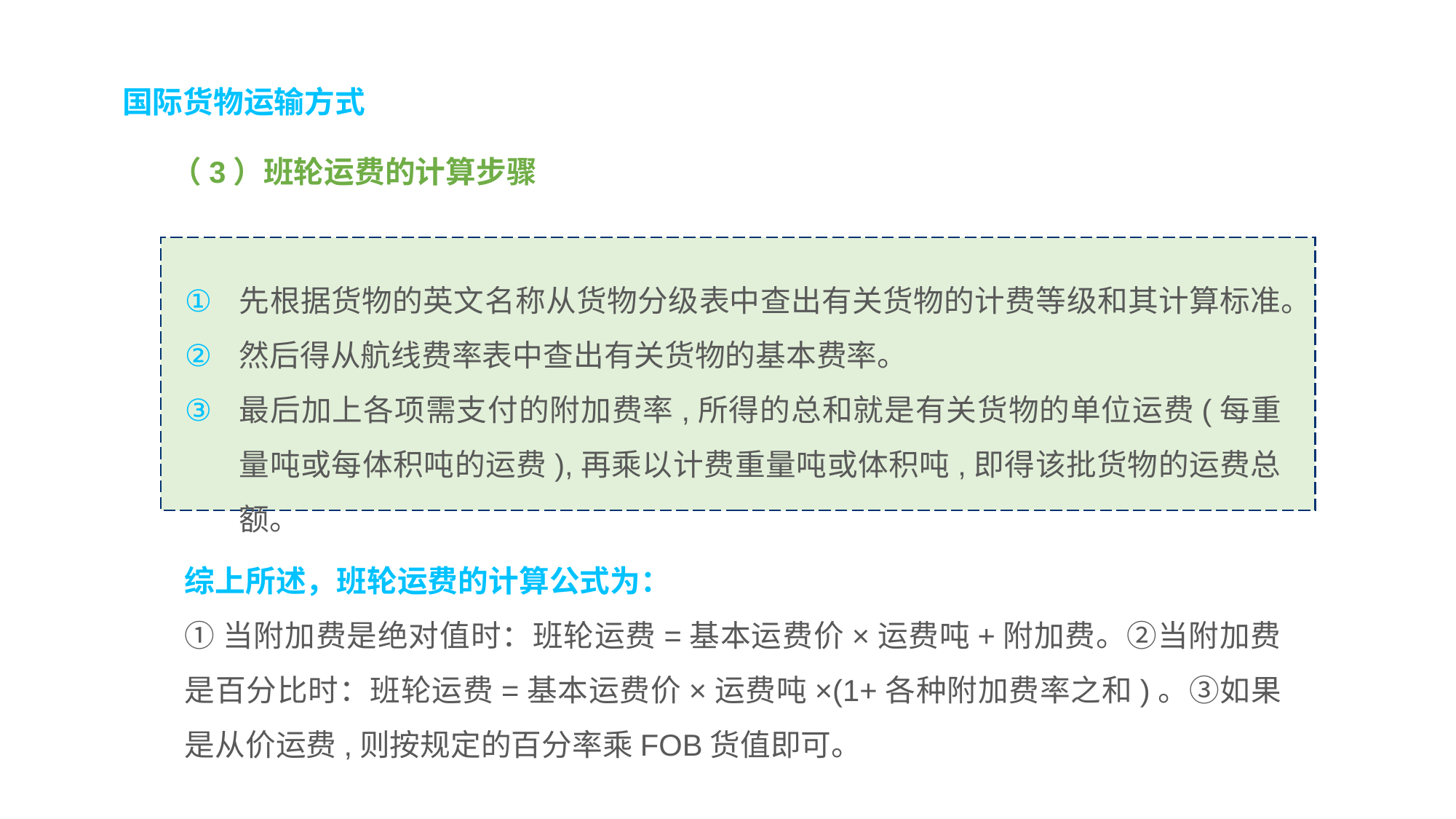

国际货物运输方式
（3）班轮运费的计算步骤

先根据货物的英文名称从货物分级表中查出有关货物的计费等级和其计算标准。
然后得从航线费率表中查出有关货物的基本费率。
最后加上各项需支付的附加费率,所得的总和就是有关货物的单位运费(每重量吨或每体积吨的运费),再乘以计费重量吨或体积吨,即得该批货物的运费总额。
综上所述，班轮运费的计算公式为：
①当附加费是绝对值时：班轮运费=基本运费价×运费吨+附加费。②当附加费是百分比时：班轮运费=基本运费价×运费吨×(1+各种附加费率之和)。③如果是从价运费,则按规定的百分率乘FOB货值即可。